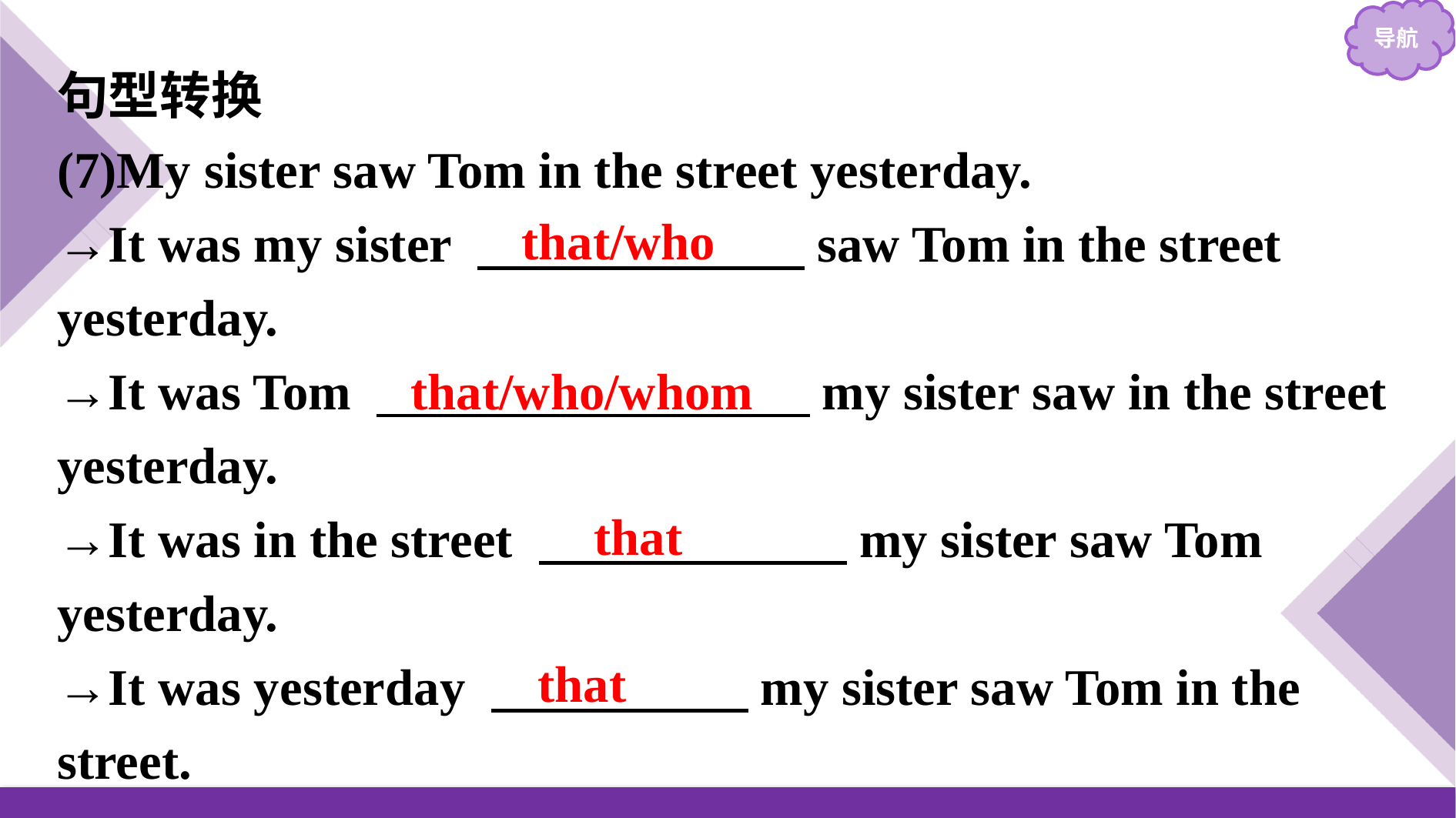

句型转换
(7)My sister saw Tom in the street yesterday.
→It was my sister 　      　　　　saw Tom in the street yesterday.
→It was Tom 　　　               　　my sister saw in the street yesterday.
→It was in the street 　　　　　　my sister saw Tom yesterday.
→It was yesterday 　　　　　my sister saw Tom in the street.
that/who
that/who/whom
that
that